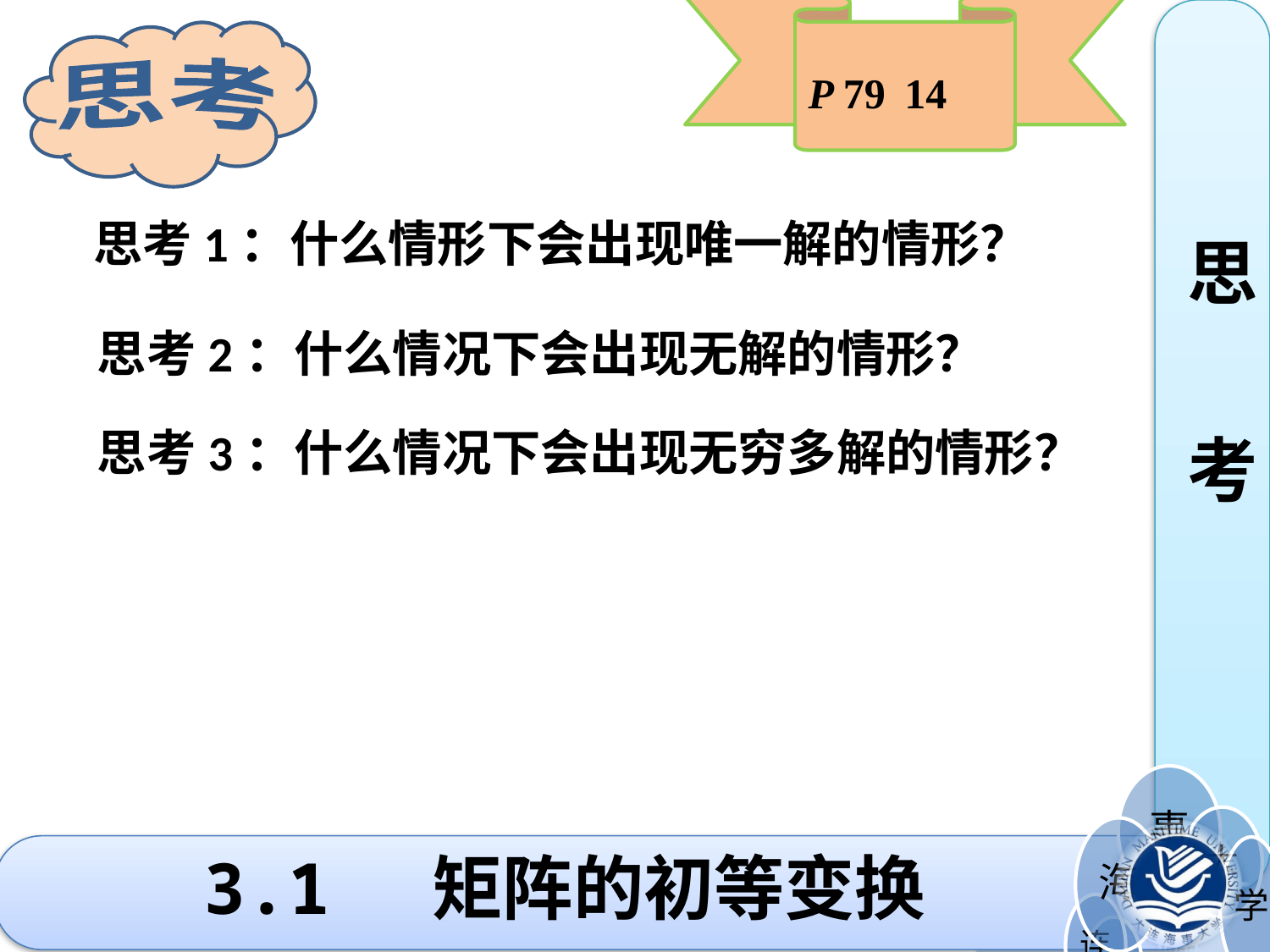

思考

思

考

P 79  14
思考1：什么情形下会出现唯一解的情形？

思考2：什么情况下会出现无解的情形？

思考3：什么情况下会出现无穷多解的情形？

# 3.1  矩阵的初等变换